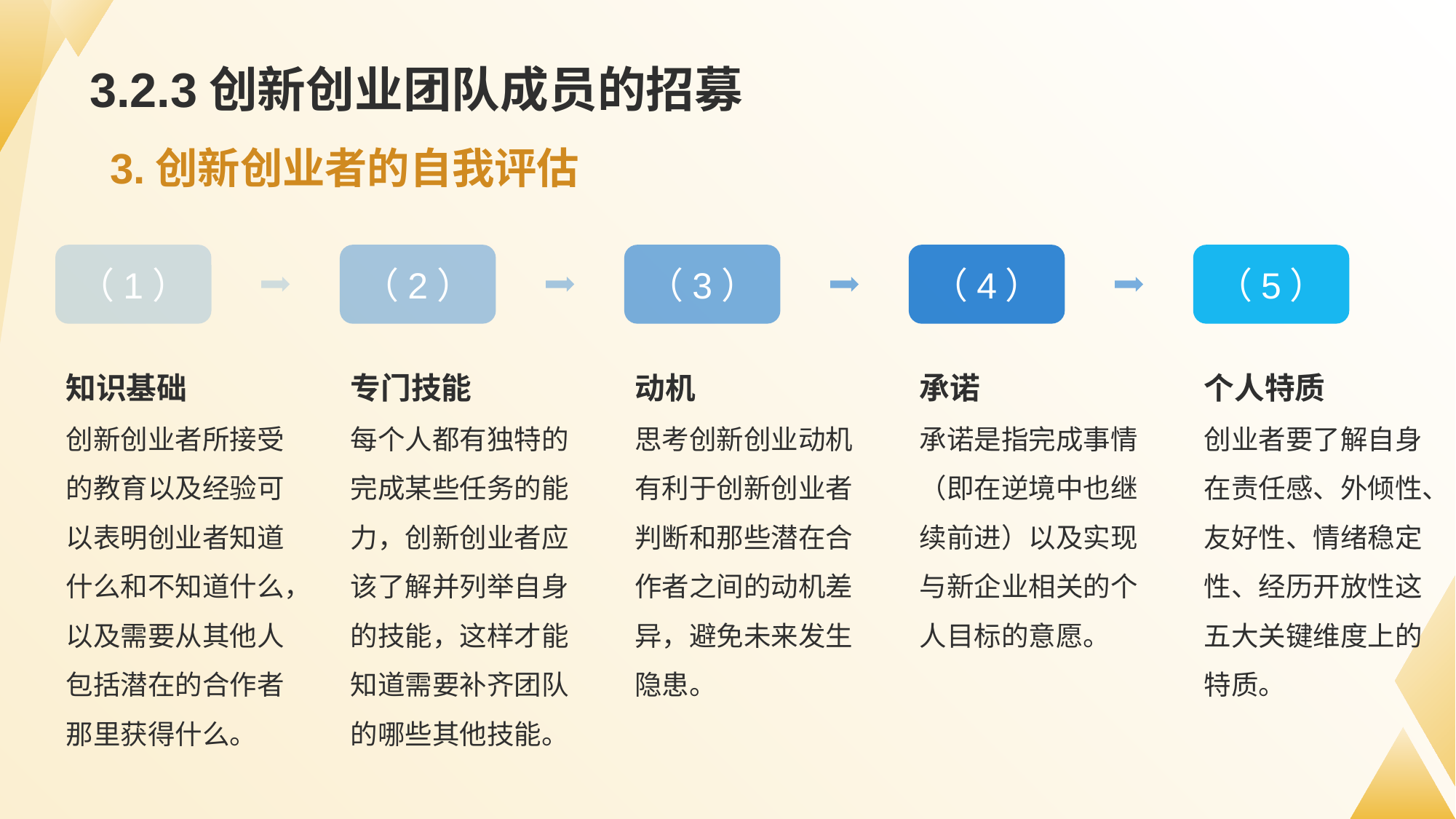

# 3.2.3创新创业团队成员的招募
3.创新创业者的自我评估
（1）
（2）
（3）
（4）
（5）

知识基础
创新创业者所接受的教育以及经验可以表明创业者知道什么和不知道什么，以及需要从其他人包括潜在的合作者那里获得什么。
专门技能
每个人都有独特的完成某些任务的能力，创新创业者应该了解并列举自身的技能，这样才能知道需要补齐团队的哪些其他技能。
动机
思考创新创业动机有利于创新创业者判断和那些潜在合作者之间的动机差异，避免未来发生隐患。
承诺
承诺是指完成事情（即在逆境中也继续前进）以及实现与新企业相关的个人目标的意愿。
个人特质
创业者要了解自身在责任感、外倾性、友好性、情绪稳定性、经历开放性这五大关键维度上的特质。